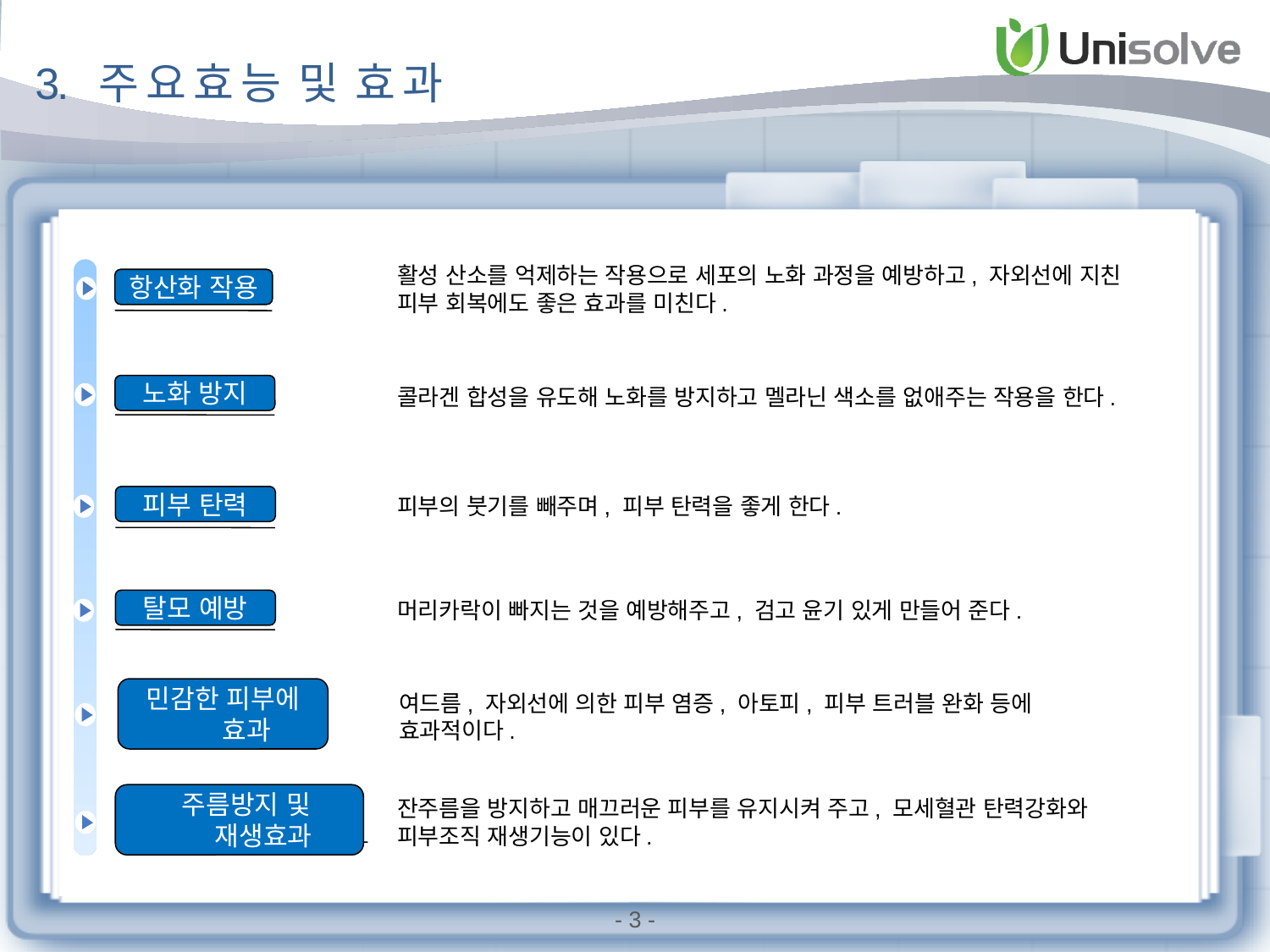

3.  주 요 효 능  및  효 과
활성 산소를 억제하는 작용으로 세포의 노화 과정을 예방하고, 자외선에 지친 피부 회복에도 좋은 효과를 미친다.

항산화 작용

노화 방지

콜라겐 합성을 유도해 노화를 방지하고 멜라닌 색소를 없애주는 작용을 한다.

피부의 붓기를 빼주며, 피부 탄력을 좋게 한다.
피부 탄력

머리카락이 빠지는 것을 예방해주고, 검고 윤기 있게 만들어 준다.
탈모 예방

여드름, 자외선에 의한 피부 염증, 아토피, 피부 트러블 완화 등에 효과적이다.
민감한 피부에 효과

잔주름을 방지하고 매끄러운 피부를 유지시켜 주고, 모세혈관 탄력강화와 피부조직 재생기능이 있다.
 주름방지 및 재생효과

- 3 -